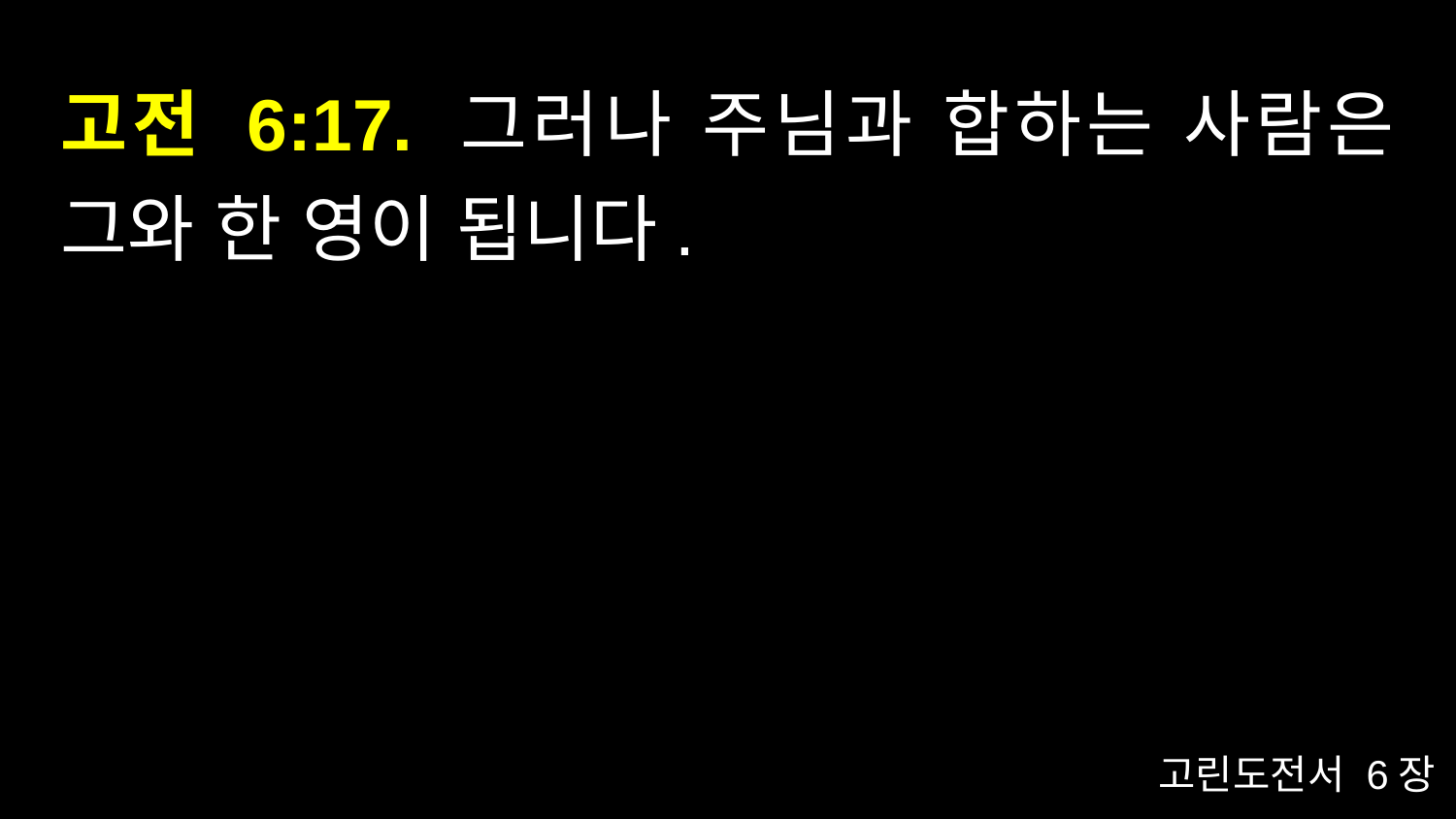

# 고전 6:17. 그러나 주님과 합하는 사람은 그와 한 영이 됩니다.
고린도전서 6장